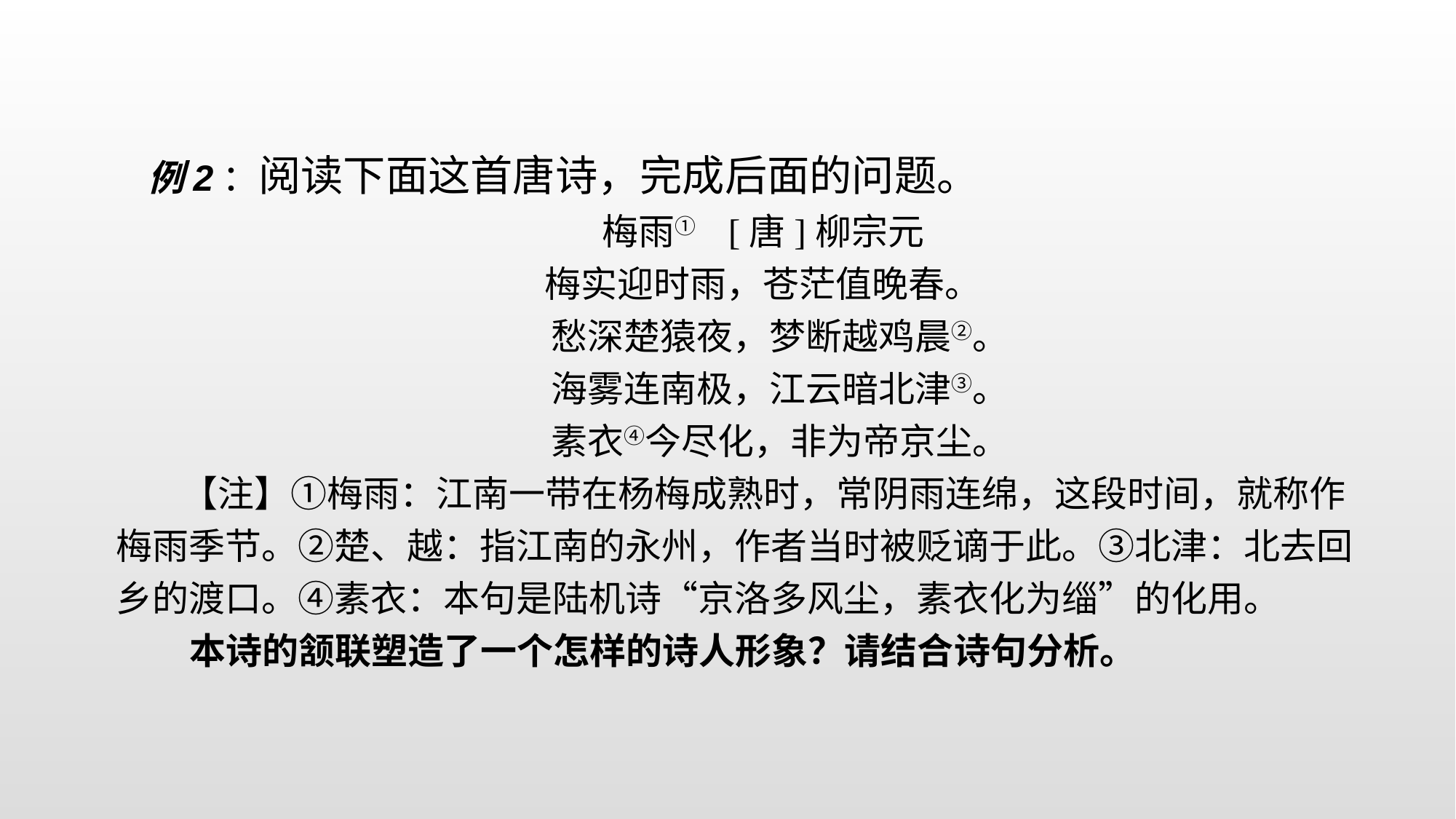

例2：阅读下面这首唐诗，完成后面的问题。
梅雨①     [唐]柳宗元
梅实迎时雨，苍茫值晚春。
   愁深楚猿夜，梦断越鸡晨②。
   海雾连南极，江云暗北津③。
   素衣④今尽化，非为帝京尘。
   【注】①梅雨：江南一带在杨梅成熟时，常阴雨连绵，这段时间，就称作梅雨季节。②楚、越：指江南的永州，作者当时被贬谪于此。③北津：北去回乡的渡口。④素衣：本句是陆机诗“京洛多风尘，素衣化为缁”的化用。
    本诗的颔联塑造了一个怎样的诗人形象？请结合诗句分析。